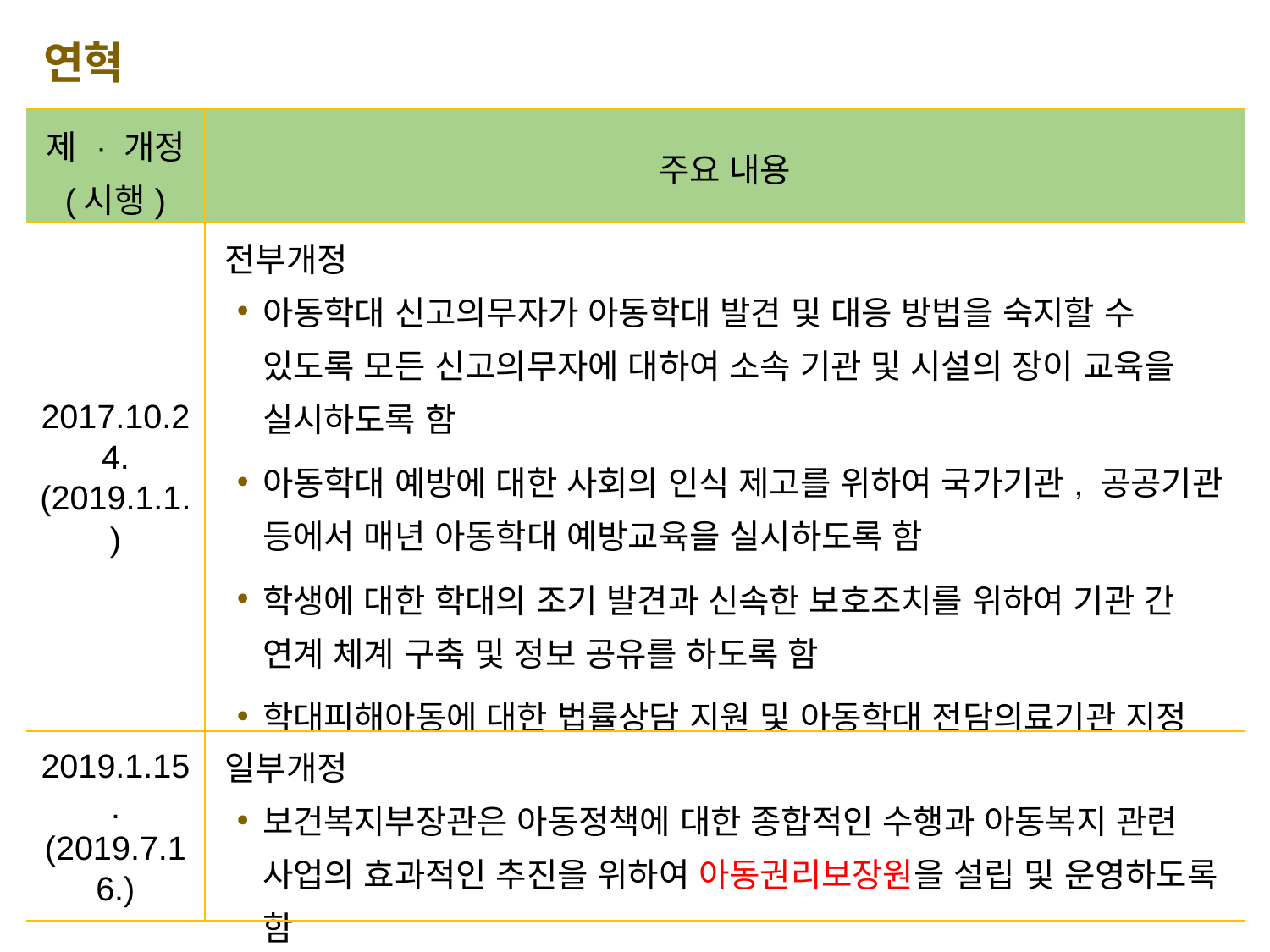

연혁
| 제 · 개정 (시행) | 주요 내용 |
| --- | --- |
| 2017.10.24. (2019.1.1.) | 전부개정 아동학대 신고의무자가 아동학대 발견 및 대응 방법을 숙지할 수 있도록 모든 신고의무자에 대하여 소속 기관 및 시설의 장이 교육을 실시하도록 함 아동학대 예방에 대한 사회의 인식 제고를 위하여 국가기관, 공공기관 등에서 매년 아동학대 예방교육을 실시하도록 함 학생에 대한 학대의 조기 발견과 신속한 보호조치를 위하여 기관 간 연계 체계 구축 및 정보 공유를 하도록 함 학대피해아동에 대한 법률상담 지원 및 아동학대 전담의료기관 지정 근거를 마련하여 학대피해아동에 대한 지원을 강화 |
| 2019.1.15. (2019.7.16.) | 일부개정 보건복지부장관은 아동정책에 대한 종합적인 수행과 아동복지 관련 사업의 효과적인 추진을 위하여 아동권리보장원을 설립 및 운영하도록 함 |